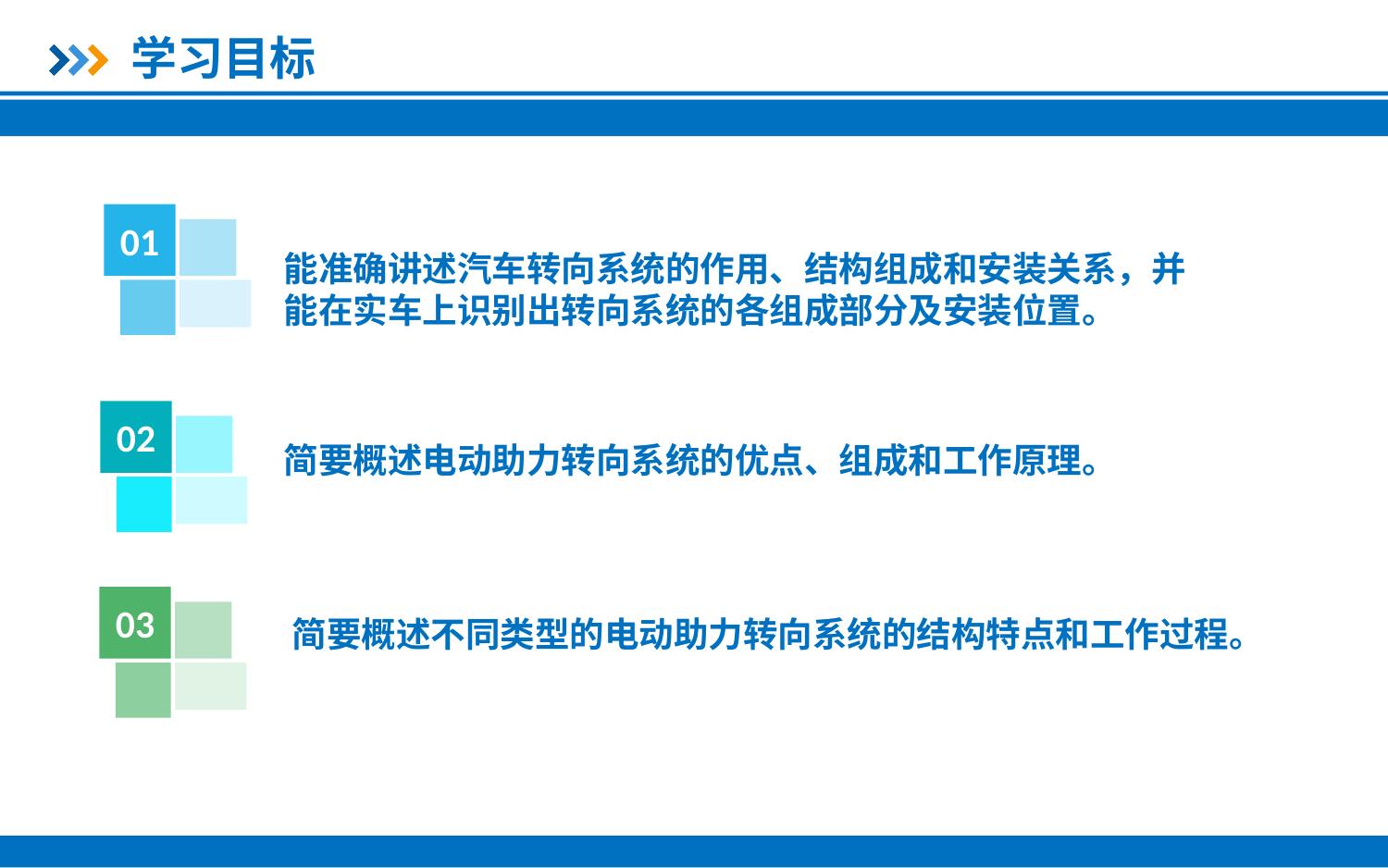

学习目标
01

能准确讲述汽车转向系统的作用、结构组成和安装关系，并能在实车上识别出转向系统的各组成部分及安装位置。
02

简要概述电动助力转向系统的优点、组成和工作原理。
03

简要概述不同类型的电动助力转向系统的结构特点和工作过程。